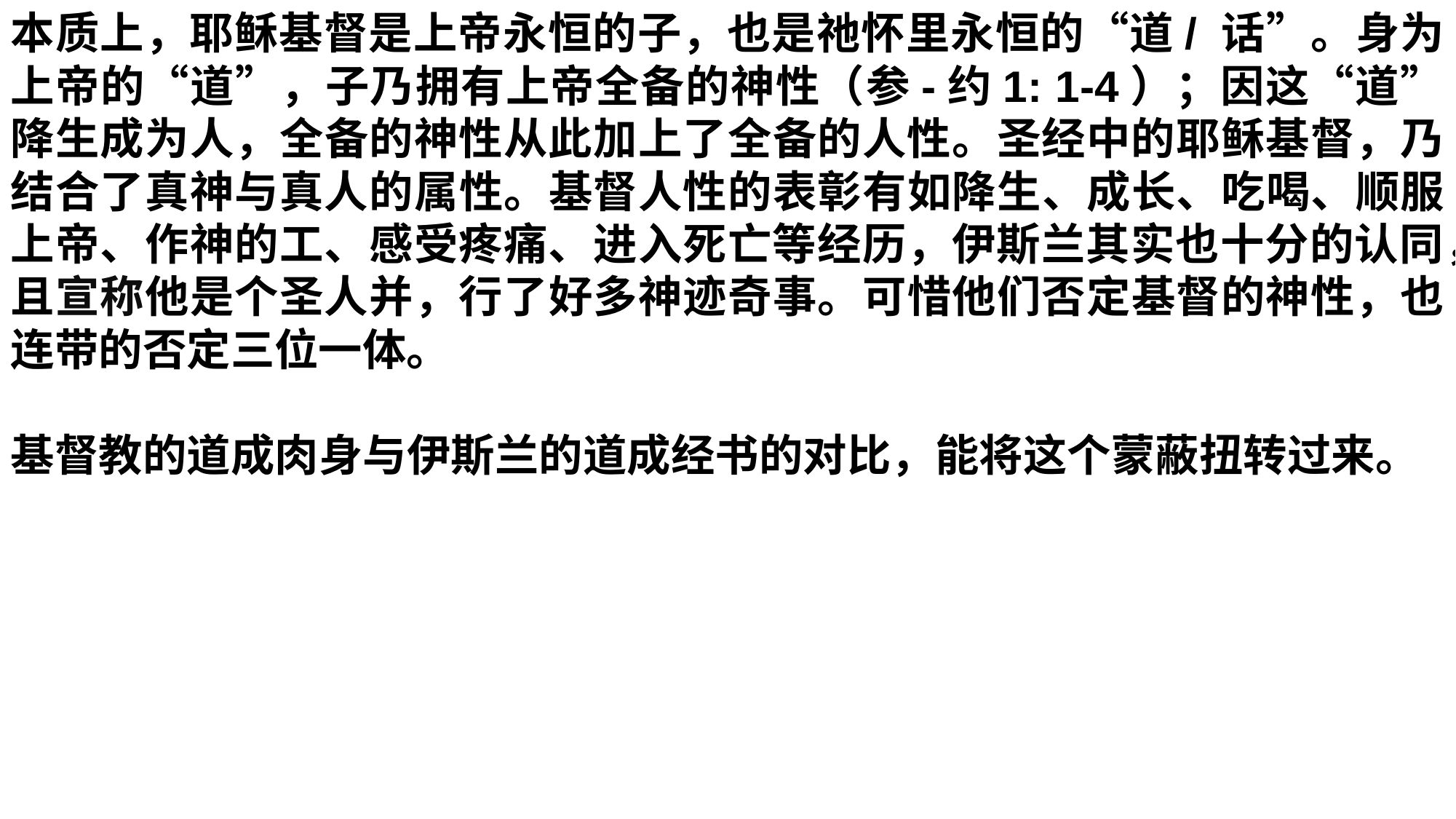

本质上，耶稣基督是上帝永恒的子，也是祂怀里永恒的“道/ 话”。身为上帝的“道”，子乃拥有上帝全备的神性（参-约1: 1-4）；因这“道”降生成为人，全备的神性从此加上了全备的人性。圣经中的耶稣基督，乃结合了真神与真人的属性。基督人性的表彰有如降生、成长、吃喝、顺服上帝、作神的工、感受疼痛、进入死亡等经历，伊斯兰其实也十分的认同，且宣称他是个圣人并，行了好多神迹奇事。可惜他们否定基督的神性，也连带的否定三位一体。

基督教的道成肉身与伊斯兰的道成经书的对比，能将这个蒙蔽扭转过来。